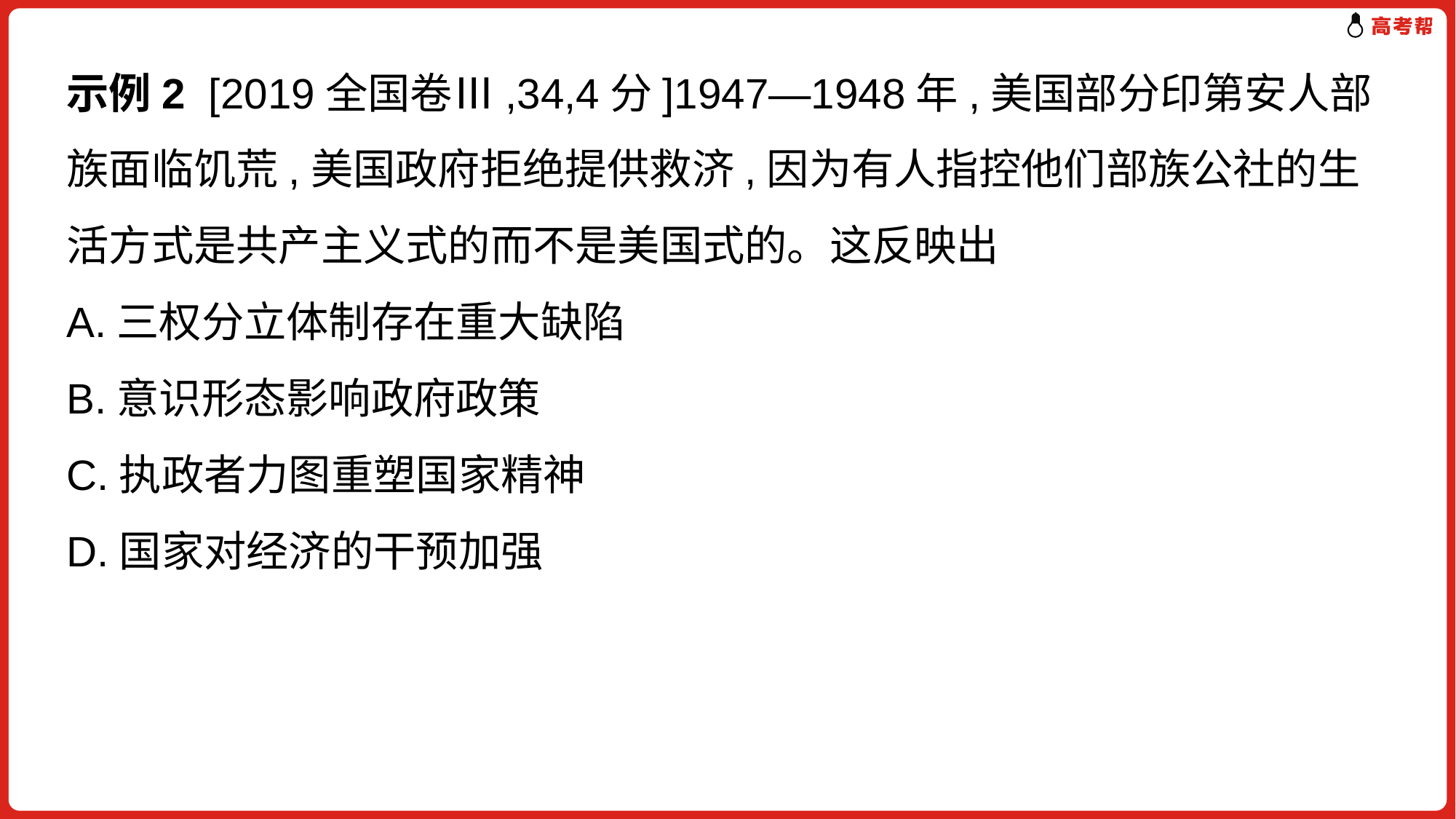

示例2  [2019全国卷Ⅲ,34,4分]1947—1948年,美国部分印第安人部族面临饥荒,美国政府拒绝提供救济,因为有人指控他们部族公社的生活方式是共产主义式的而不是美国式的。这反映出
A.三权分立体制存在重大缺陷
B.意识形态影响政府政策
C.执政者力图重塑国家精神
D.国家对经济的干预加强